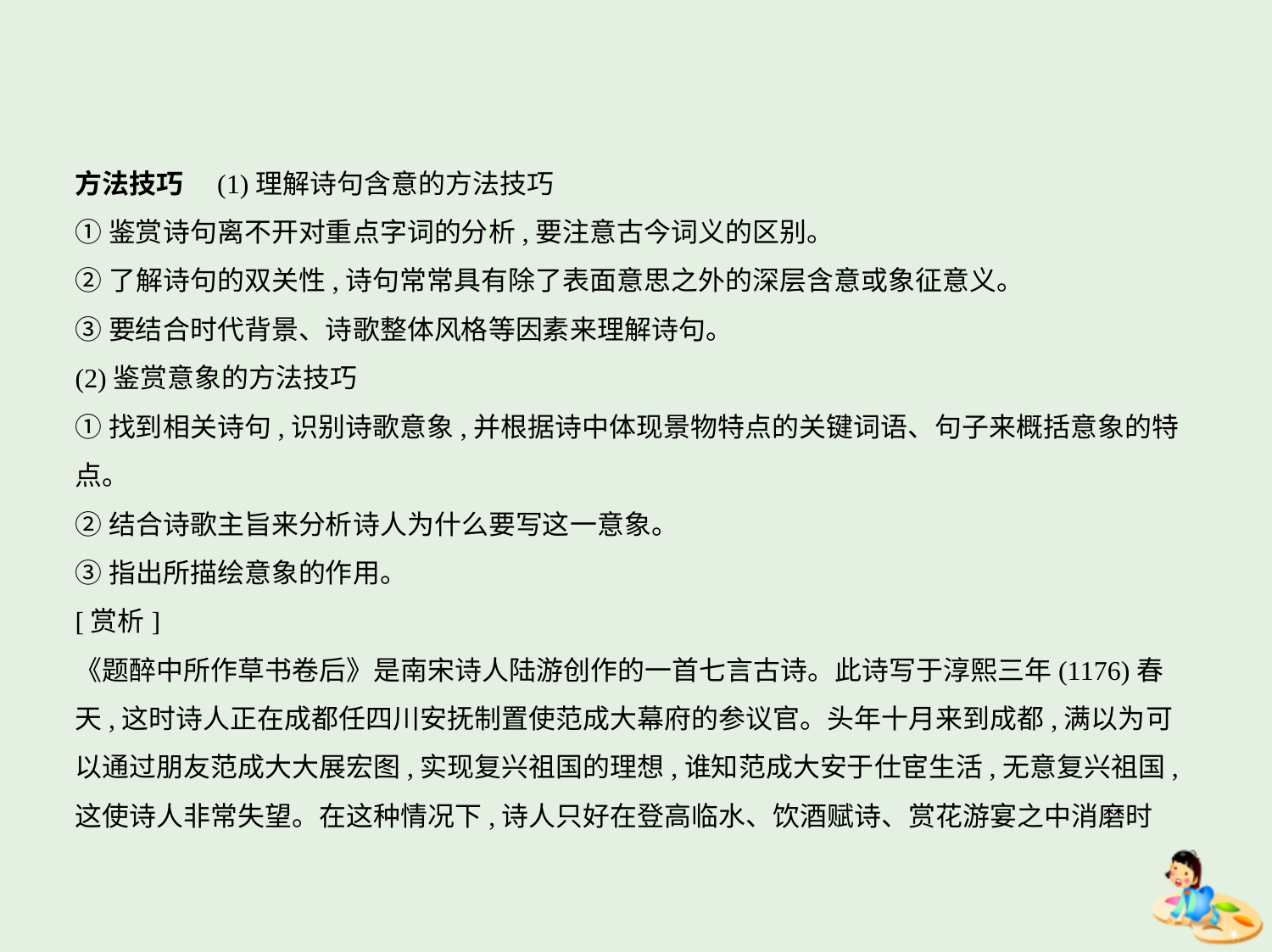

方法技巧　(1)理解诗句含意的方法技巧
①鉴赏诗句离不开对重点字词的分析,要注意古今词义的区别。
②了解诗句的双关性,诗句常常具有除了表面意思之外的深层含意或象征意义。
③要结合时代背景、诗歌整体风格等因素来理解诗句。
(2)鉴赏意象的方法技巧
①找到相关诗句,识别诗歌意象,并根据诗中体现景物特点的关键词语、句子来概括意象的特
点。
②结合诗歌主旨来分析诗人为什么要写这一意象。
③指出所描绘意象的作用。
[赏析]
《题醉中所作草书卷后》是南宋诗人陆游创作的一首七言古诗。此诗写于淳熙三年(1176)春
天,这时诗人正在成都任四川安抚制置使范成大幕府的参议官。头年十月来到成都,满以为可
以通过朋友范成大大展宏图,实现复兴祖国的理想,谁知范成大安于仕宦生活,无意复兴祖国,
这使诗人非常失望。在这种情况下,诗人只好在登高临水、饮酒赋诗、赏花游宴之中消磨时